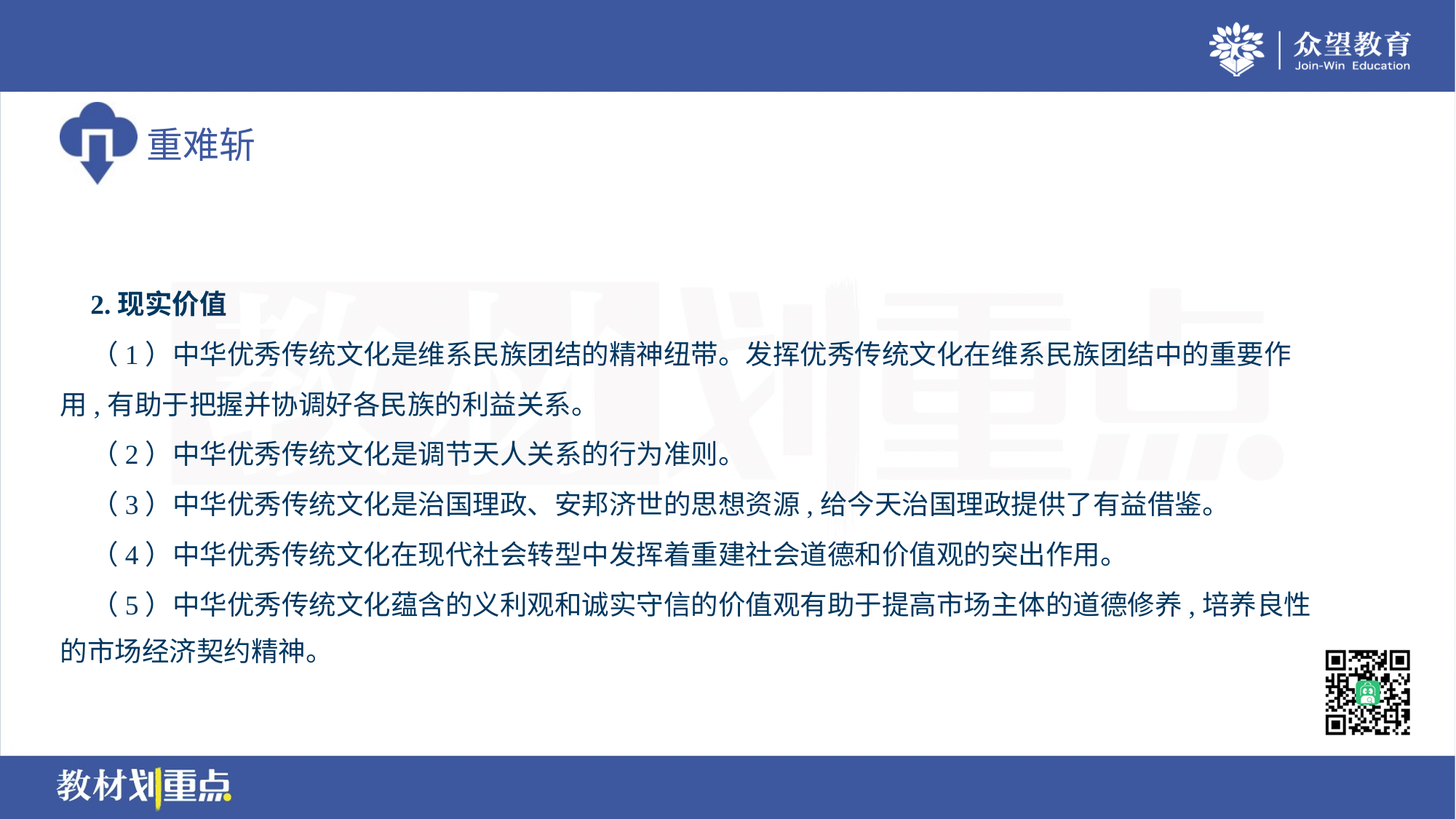

2.现实价值
    （1）中华优秀传统文化是维系民族团结的精神纽带。发挥优秀传统文化在维系民族团结中的重要作
用,有助于把握并协调好各民族的利益关系。
    （2）中华优秀传统文化是调节天人关系的行为准则。
    （3）中华优秀传统文化是治国理政、安邦济世的思想资源,给今天治国理政提供了有益借鉴。
    （4）中华优秀传统文化在现代社会转型中发挥着重建社会道德和价值观的突出作用。
    （5）中华优秀传统文化蕴含的义利观和诚实守信的价值观有助于提高市场主体的道德修养,培养良性
的市场经济契约精神。